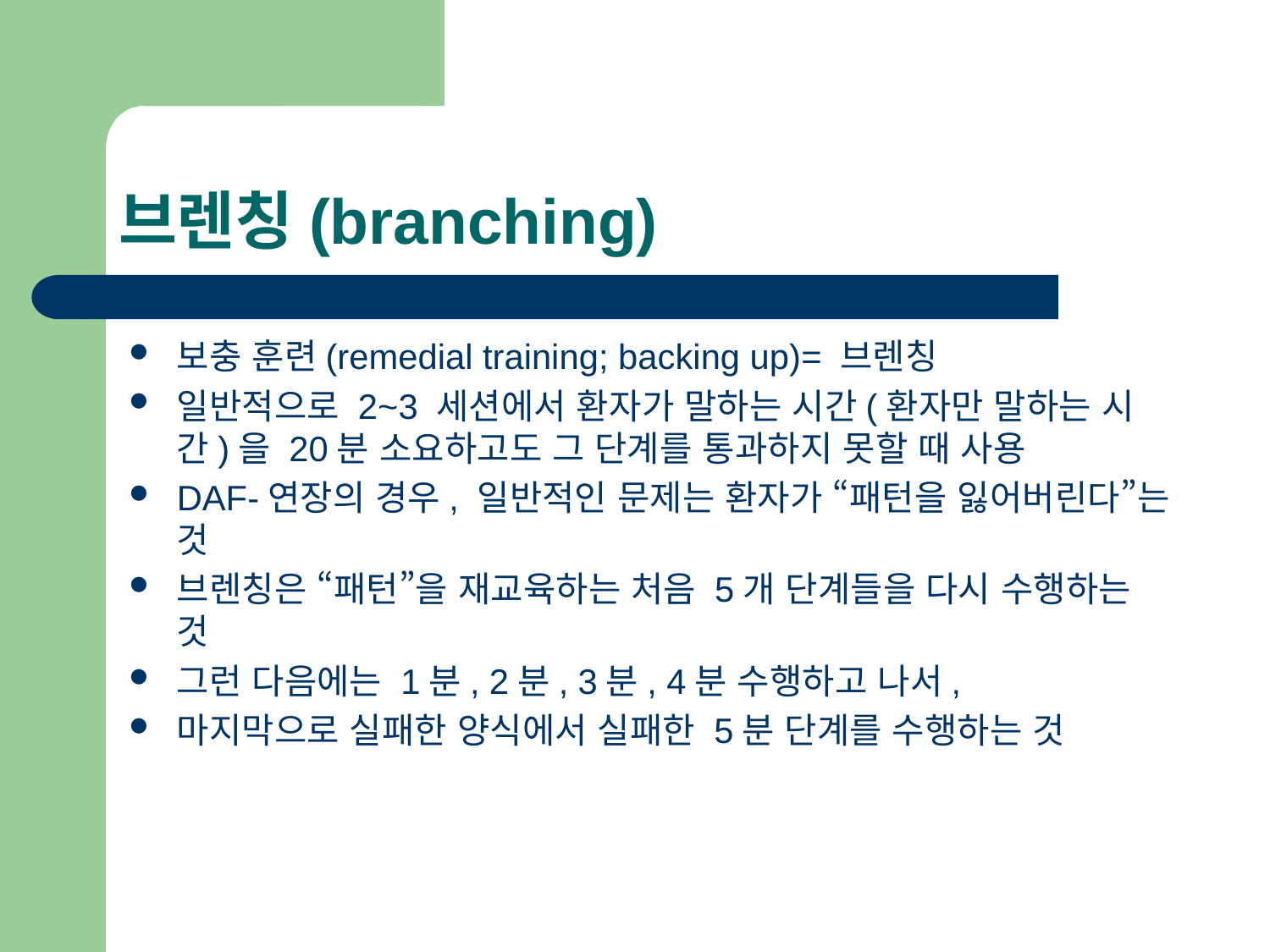

# 브렌칭(branching)
보충 훈련(remedial training; backing up)= 브렌칭
일반적으로 2~3 세션에서 환자가 말하는 시간(환자만 말하는 시간)을 20분 소요하고도 그 단계를 통과하지 못할 때 사용
DAF-연장의 경우, 일반적인 문제는 환자가 “패턴을 잃어버린다”는 것
브렌칭은 “패턴”을 재교육하는 처음 5개 단계들을 다시 수행하는 것
그런 다음에는 1분, 2분, 3분, 4분 수행하고 나서,
마지막으로 실패한 양식에서 실패한 5분 단계를 수행하는 것